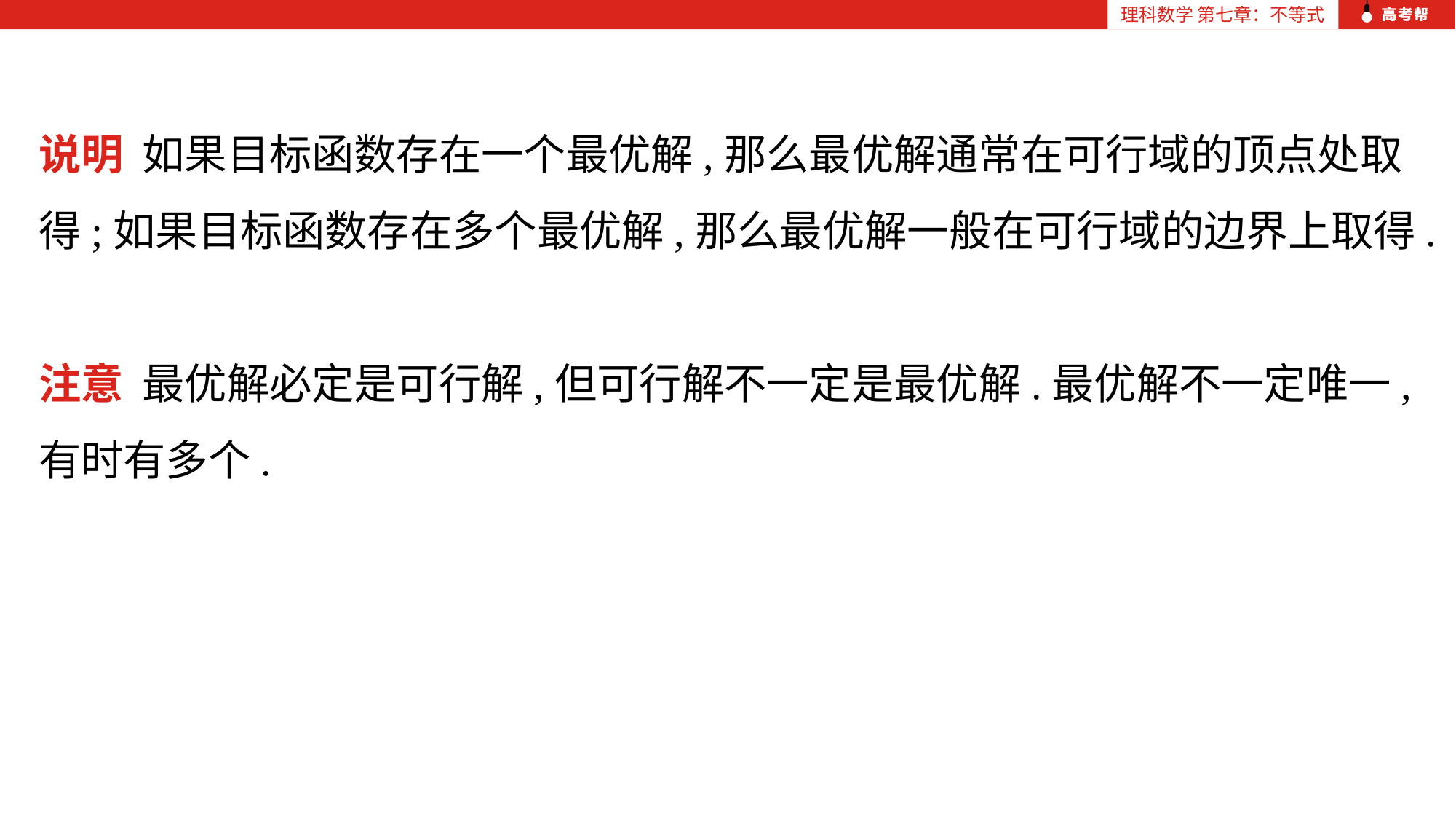

说明  如果目标函数存在一个最优解,那么最优解通常在可行域的顶点处取得;如果目标函数存在多个最优解,那么最优解一般在可行域的边界上取得.

注意  最优解必定是可行解,但可行解不一定是最优解.最优解不一定唯一,有时有多个.